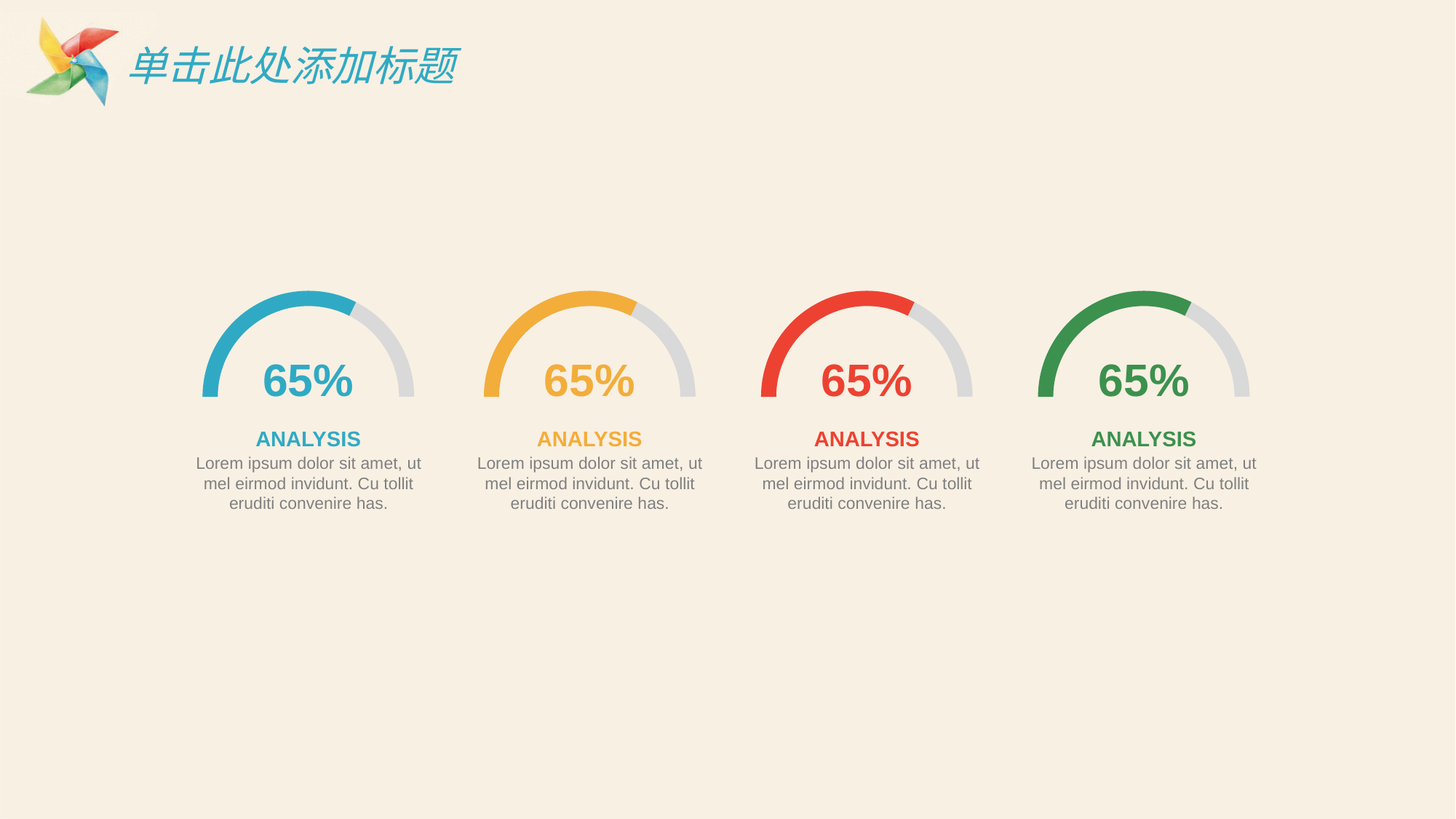

# 单击此处添加标题

65%
ANALYSIS
Lorem ipsum dolor sit amet, ut mel eirmod invidunt. Cu tollit eruditi convenire has.

65%
ANALYSIS
Lorem ipsum dolor sit amet, ut mel eirmod invidunt. Cu tollit eruditi convenire has.

65%
ANALYSIS
Lorem ipsum dolor sit amet, ut mel eirmod invidunt. Cu tollit eruditi convenire has.

65%
ANALYSIS
Lorem ipsum dolor sit amet, ut mel eirmod invidunt. Cu tollit eruditi convenire has.